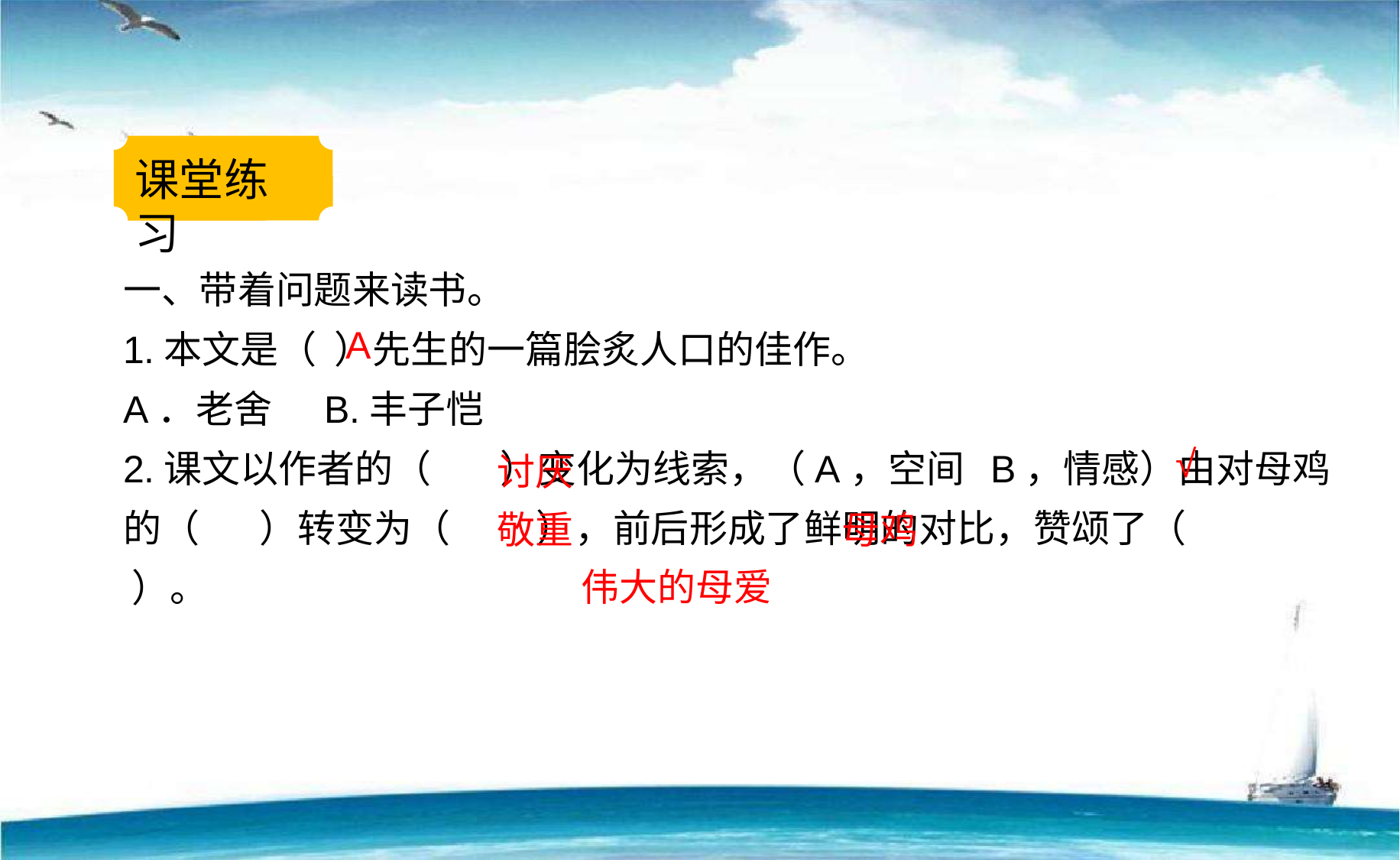

课堂练习
一、带着问题来读书。
1.本文是（  ）先生的一篇脍炙人口的佳作。
A．老舍     B.丰子恺
2.课文以作者的（        ）变化为线索，（A，空间  B，情感）由对母鸡的（       ）转变为（          ），前后形成了鲜明的对比，赞颂了（               ）。

A
√
讨厌
敬重
母鸡
伟大的母爱